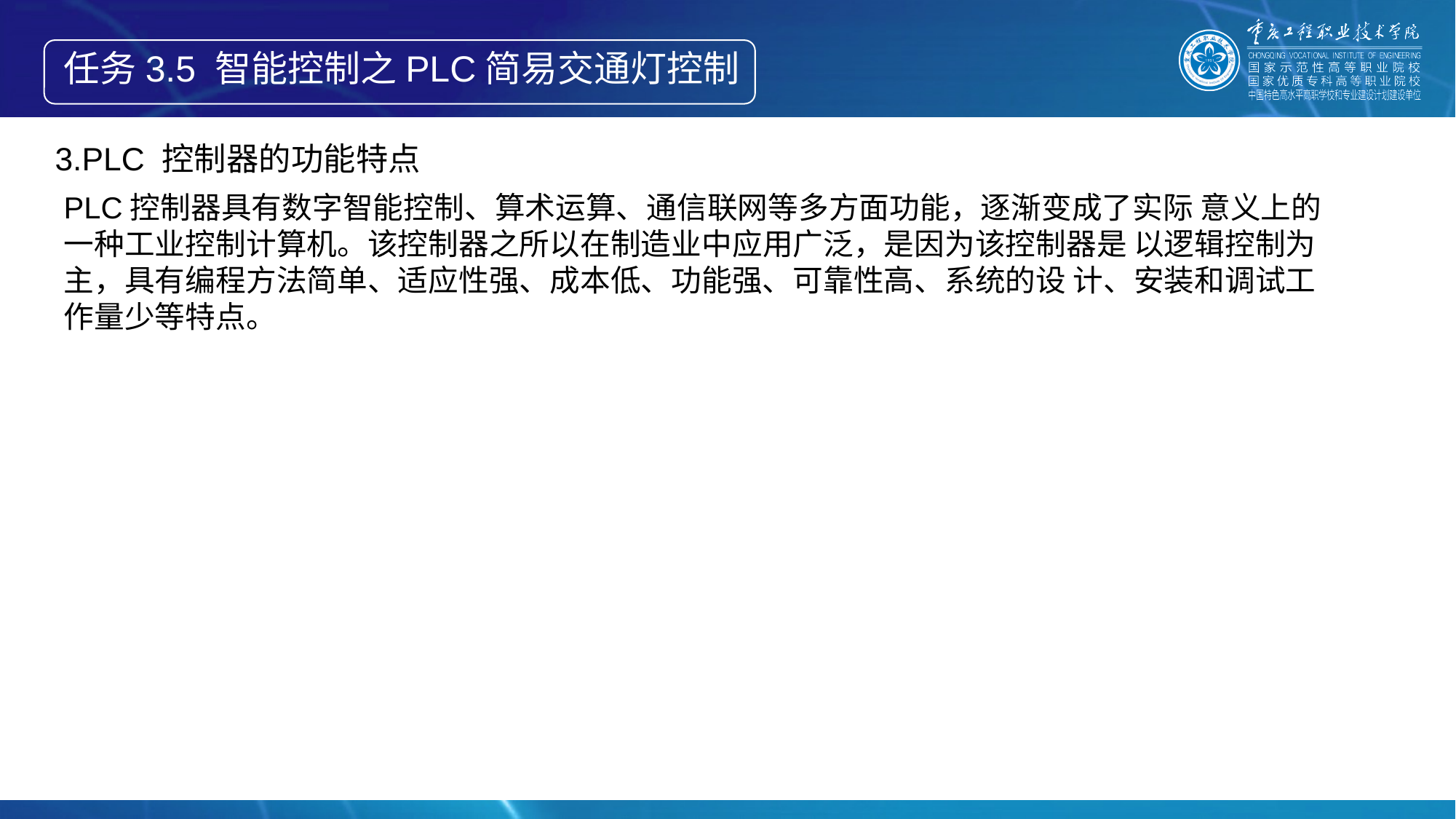

任务3.5 智能控制之PLC简易交通灯控制

3.PLC 控制器的功能特点
PLC控制器具有数字智能控制、算术运算、通信联网等多方面功能，逐渐变成了实际 意义上的一种工业控制计算机。该控制器之所以在制造业中应用广泛，是因为该控制器是 以逻辑控制为主，具有编程方法简单、适应性强、成本低、功能强、可靠性高、系统的设 计、安装和调试工作量少等特点。